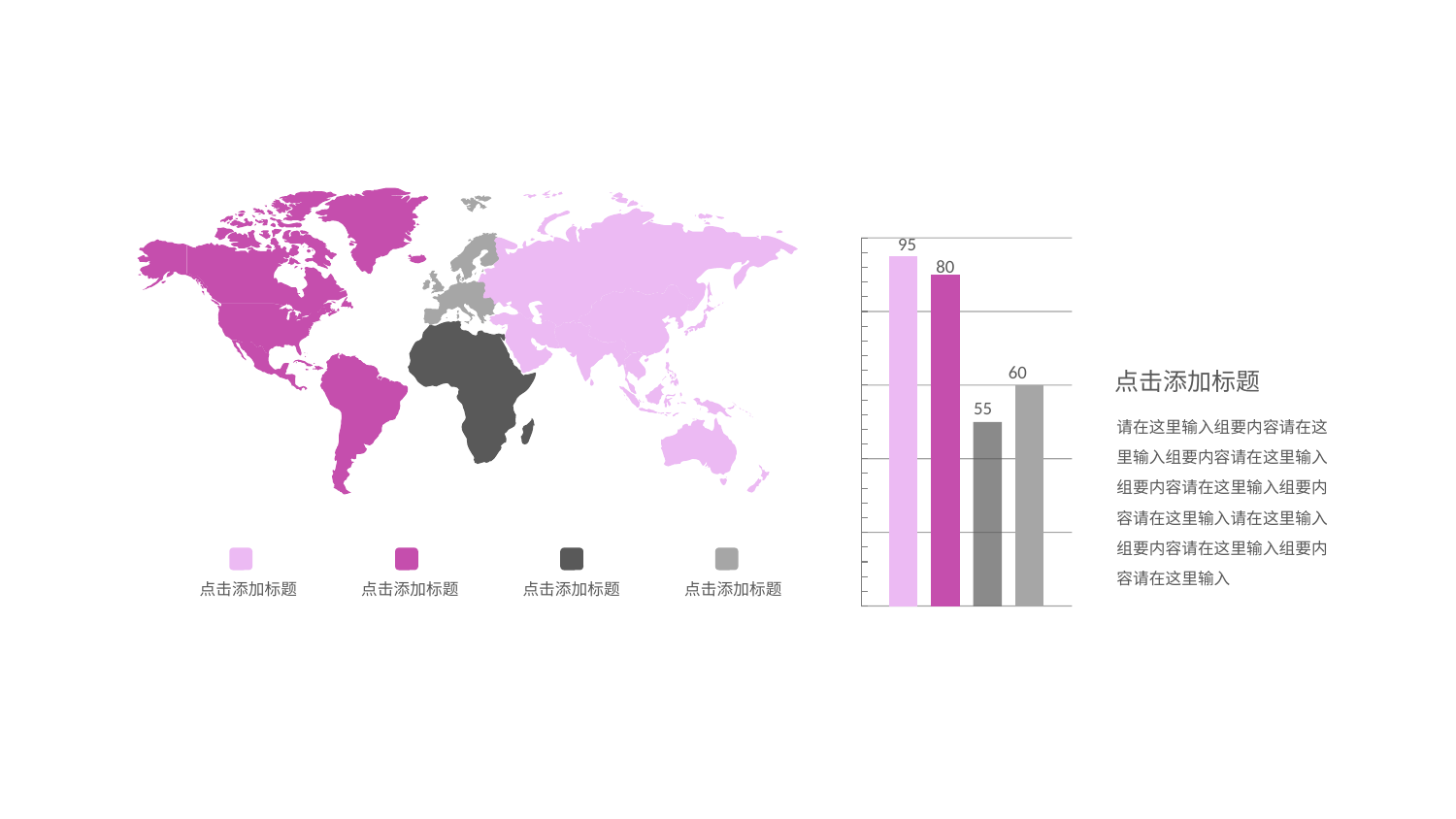

### Chart

| Category | Series 1 | Series 2 | Series 3 | Series 32 |
|---|---|---|---|---|
| Yearly Growth | 95.0 | 90.0 | 50.0 | 60.0 |
95
80

60
点击添加标题
55

请在这里输入组要内容请在这里输入组要内容请在这里输入组要内容请在这里输入组要内容请在这里输入请在这里输入组要内容请在这里输入组要内容请在这里输入

点击添加标题
点击添加标题
点击添加标题
点击添加标题